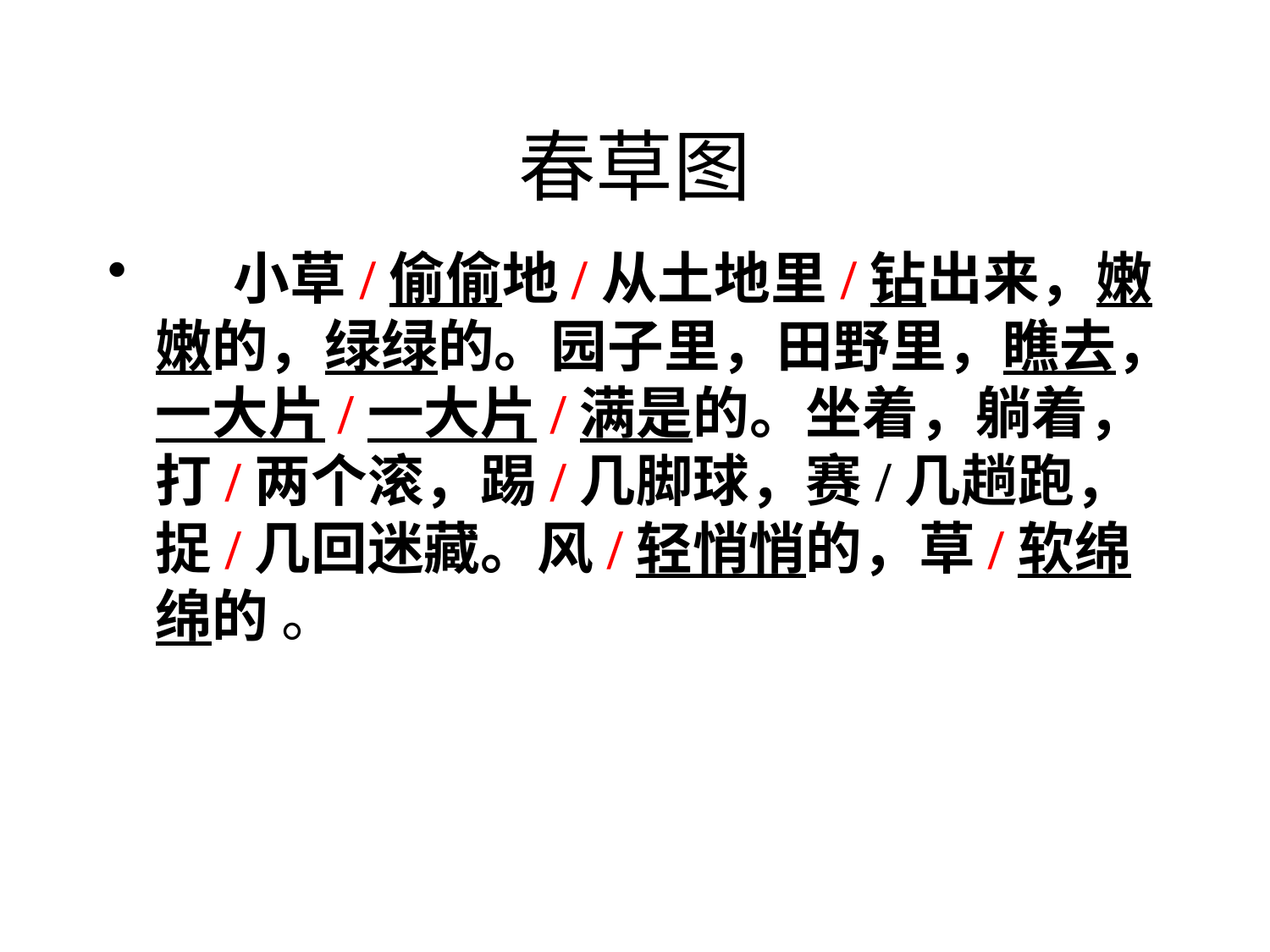

# 春草图
     小草/偷偷地/从土地里/钻出来，嫩嫩的，绿绿的。园子里，田野里，瞧去，一大片/一大片/满是的。坐着，躺着，打/两个滚，踢/几脚球，赛/几趟跑，捉/几回迷藏。风/轻悄悄的，草/软绵绵的 。